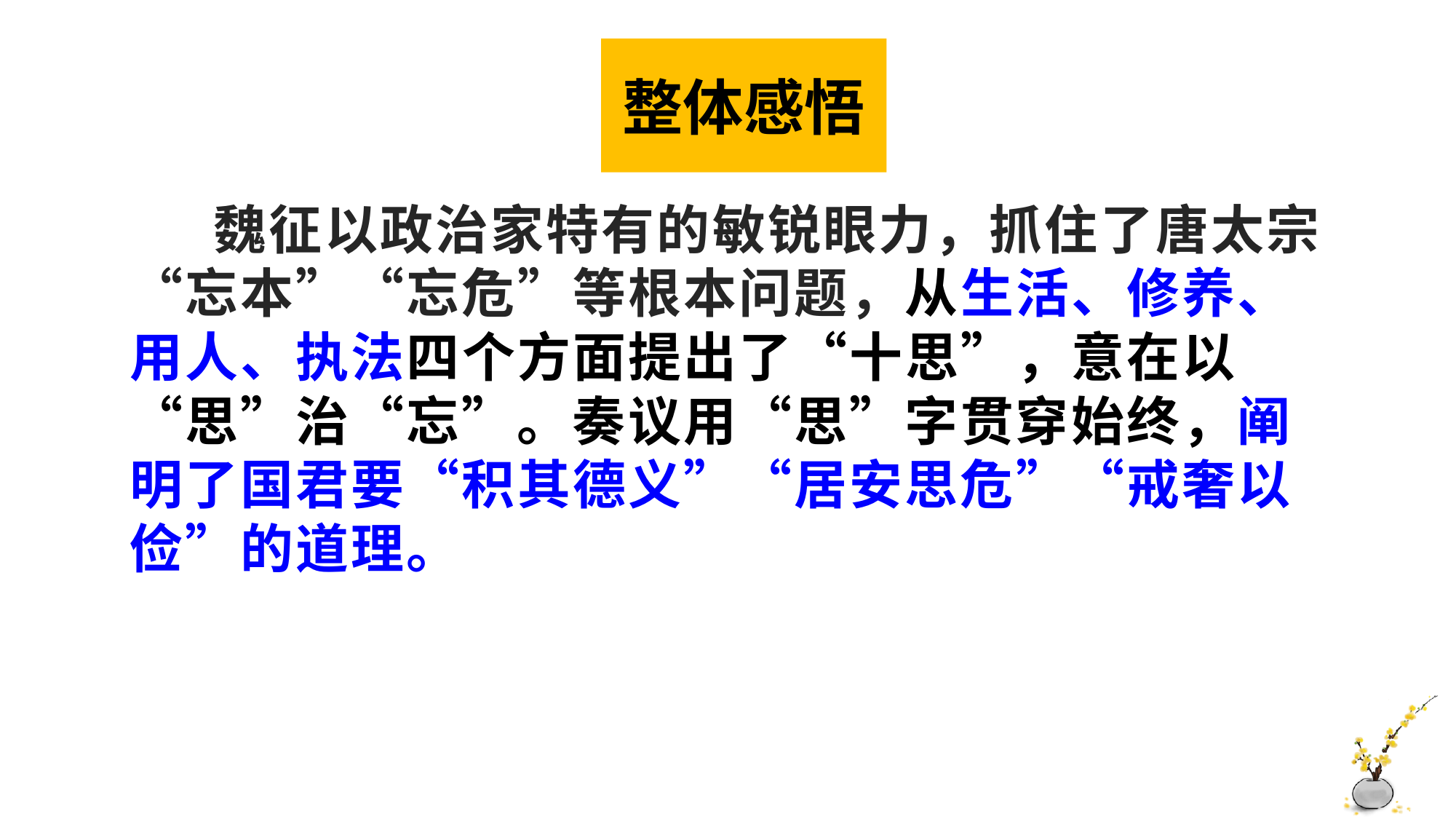

整体感悟
     魏征以政治家特有的敏锐眼力，抓住了唐太宗“忘本”“忘危”等根本问题，从生活、修养、用人、执法四个方面提出了“十思”，意在以“思”治“忘”。奏议用“思”字贯穿始终，阐明了国君要“积其德义”“居安思危”“戒奢以俭”的道理。